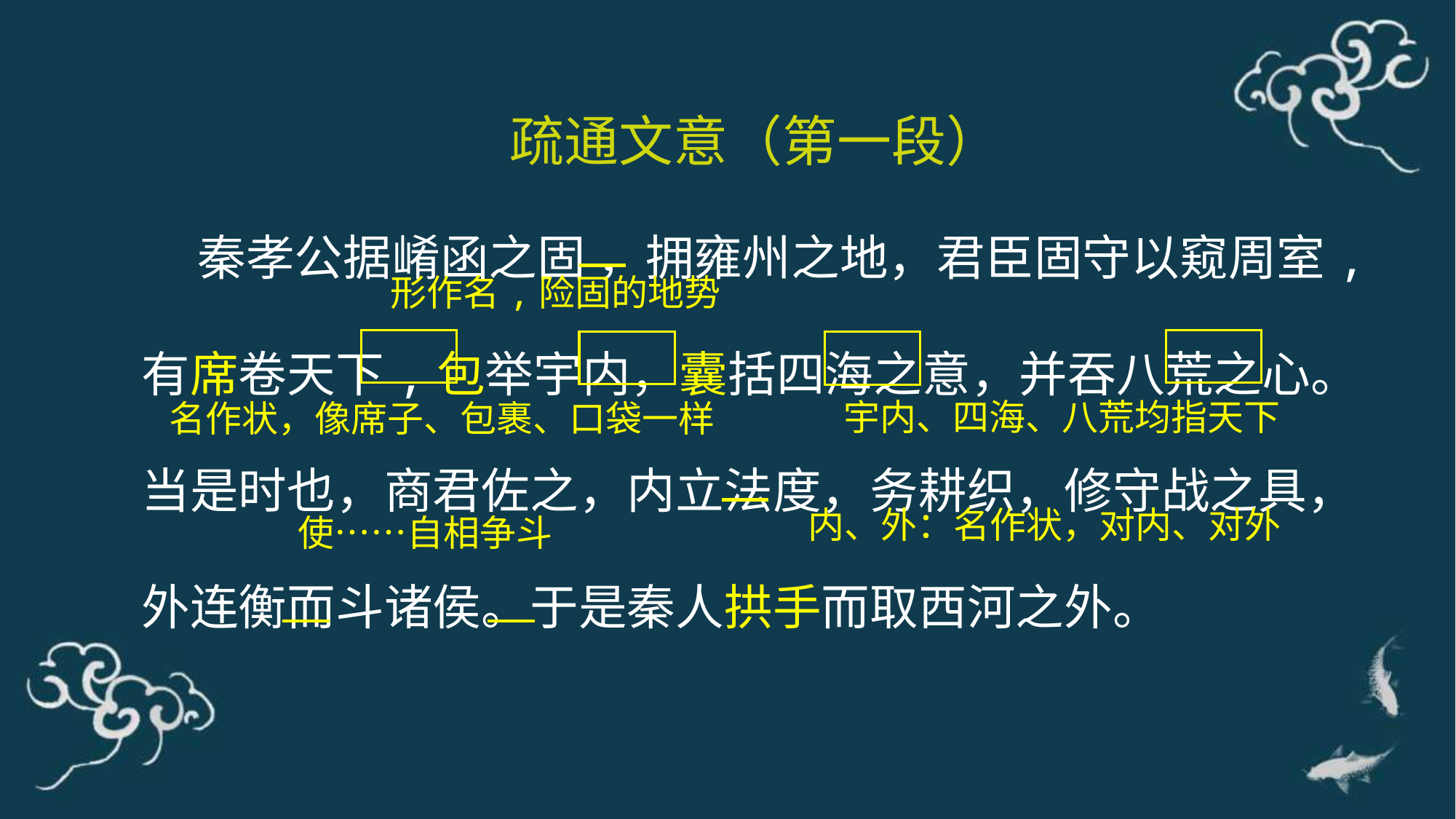

疏通文意（第一段）
    秦孝公据崤函之固 ，拥雍州之地，君臣固守以窥周室,有席卷天下,包举宇内，囊括四海之意，并吞八荒之心。当是时也，商君佐之，内立法度，务耕织，修守战之具，外连衡而斗诸侯。于是秦人拱手而取西河之外。
形作名,险固的地势

名作状，像席子、包裹、口袋一样
宇内、四海、八荒均指天下
内、外：名作状，对内、对外
使……自相争斗